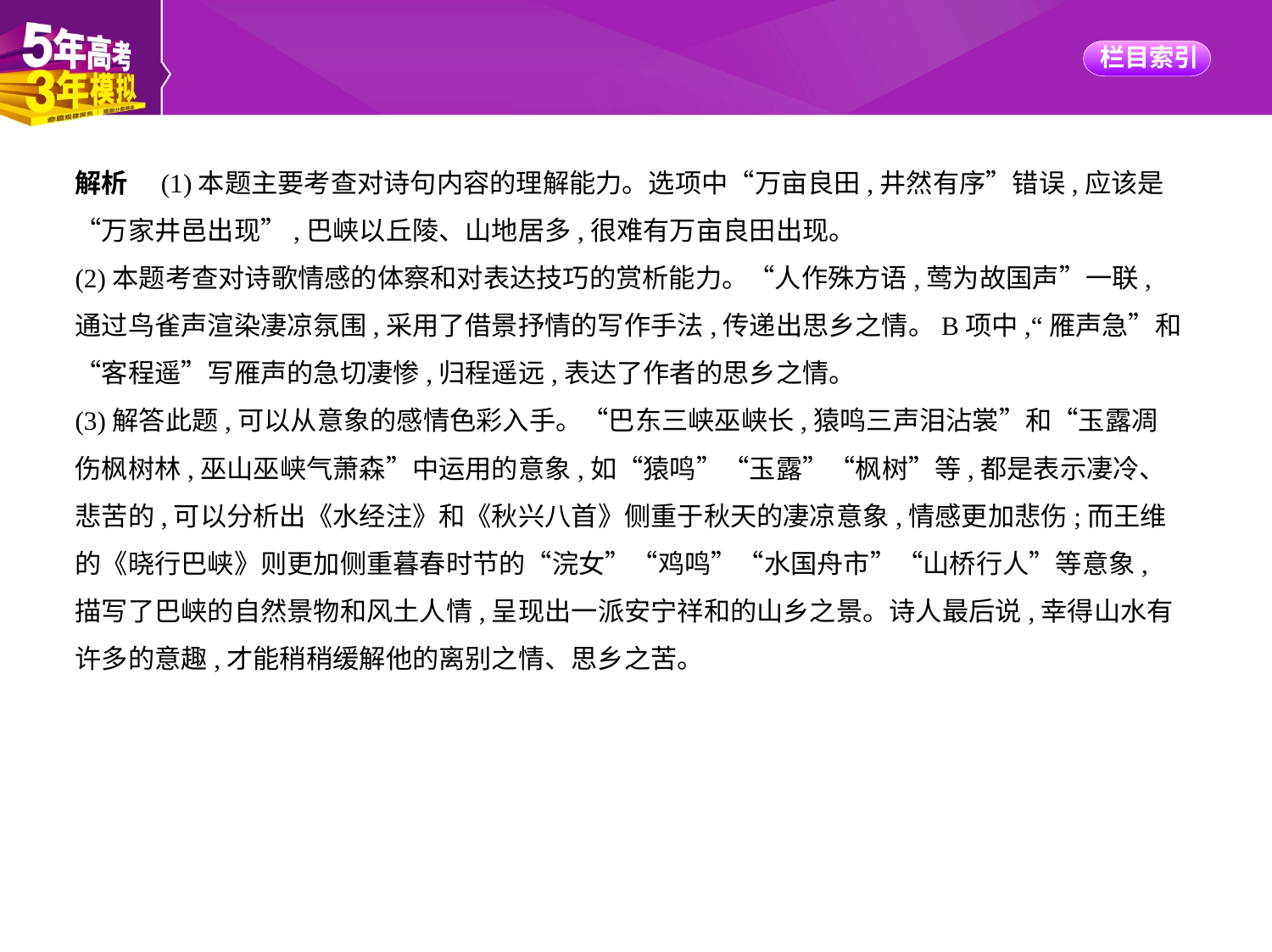

解析　(1)本题主要考查对诗句内容的理解能力。选项中“万亩良田,井然有序”错误,应该是
“万家井邑出现”,巴峡以丘陵、山地居多,很难有万亩良田出现。
(2)本题考查对诗歌情感的体察和对表达技巧的赏析能力。“人作殊方语,莺为故国声”一联,
通过鸟雀声渲染凄凉氛围,采用了借景抒情的写作手法,传递出思乡之情。B项中,“雁声急”和
“客程遥”写雁声的急切凄惨,归程遥远,表达了作者的思乡之情。
(3)解答此题,可以从意象的感情色彩入手。“巴东三峡巫峡长,猿鸣三声泪沾裳”和“玉露凋
伤枫树林,巫山巫峡气萧森”中运用的意象,如“猿鸣”“玉露”“枫树”等,都是表示凄冷、
悲苦的,可以分析出《水经注》和《秋兴八首》侧重于秋天的凄凉意象,情感更加悲伤;而王维
的《晓行巴峡》则更加侧重暮春时节的“浣女”“鸡鸣”“水国舟市”“山桥行人”等意象,
描写了巴峡的自然景物和风土人情,呈现出一派安宁祥和的山乡之景。诗人最后说,幸得山水有
许多的意趣,才能稍稍缓解他的离别之情、思乡之苦。